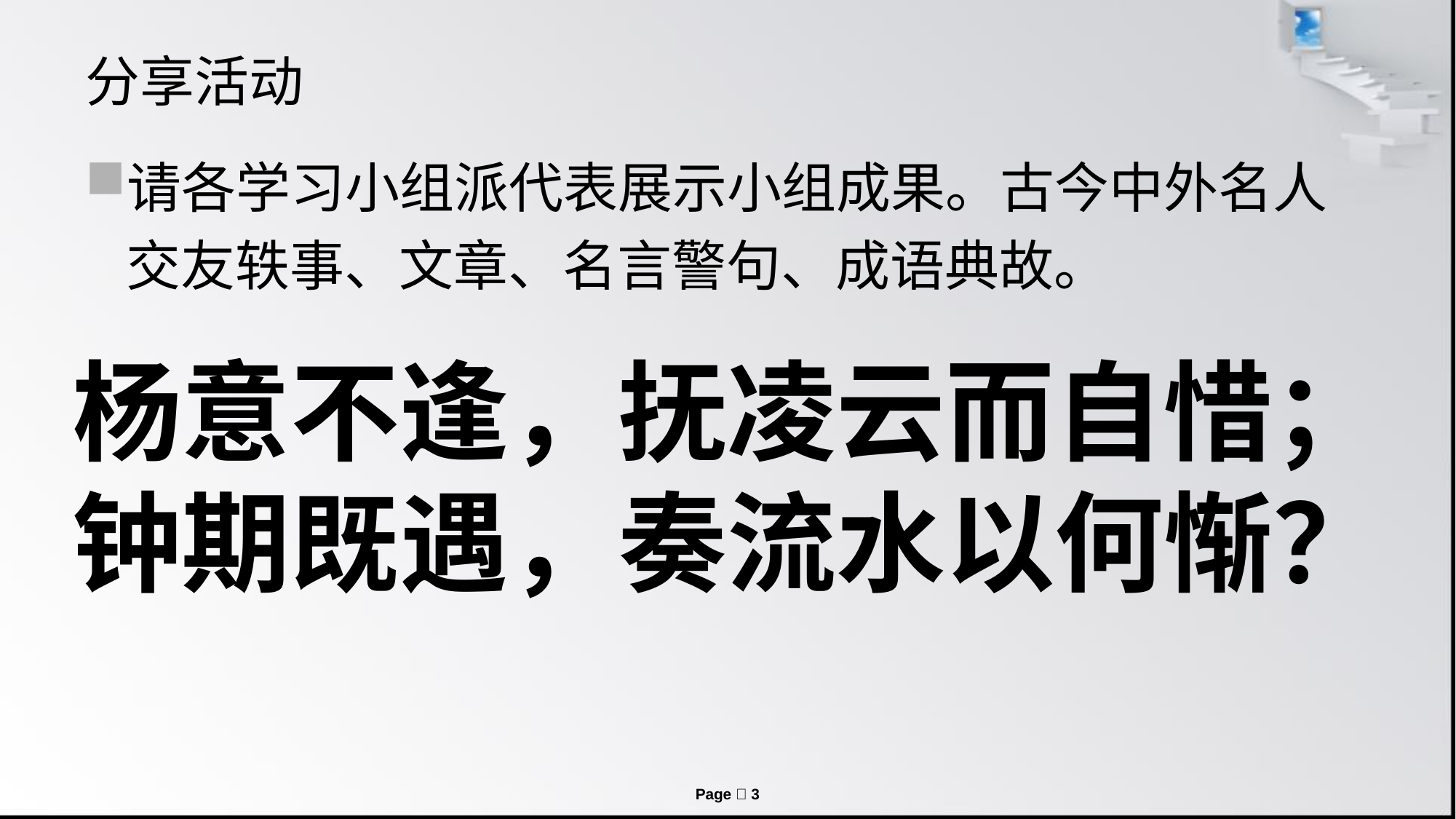

# 分享活动
请各学习小组派代表展示小组成果。古今中外名人交友轶事、文章、名言警句、成语典故。

杨意不逢，抚凌云而自惜；
钟期既遇，奏流水以何惭？